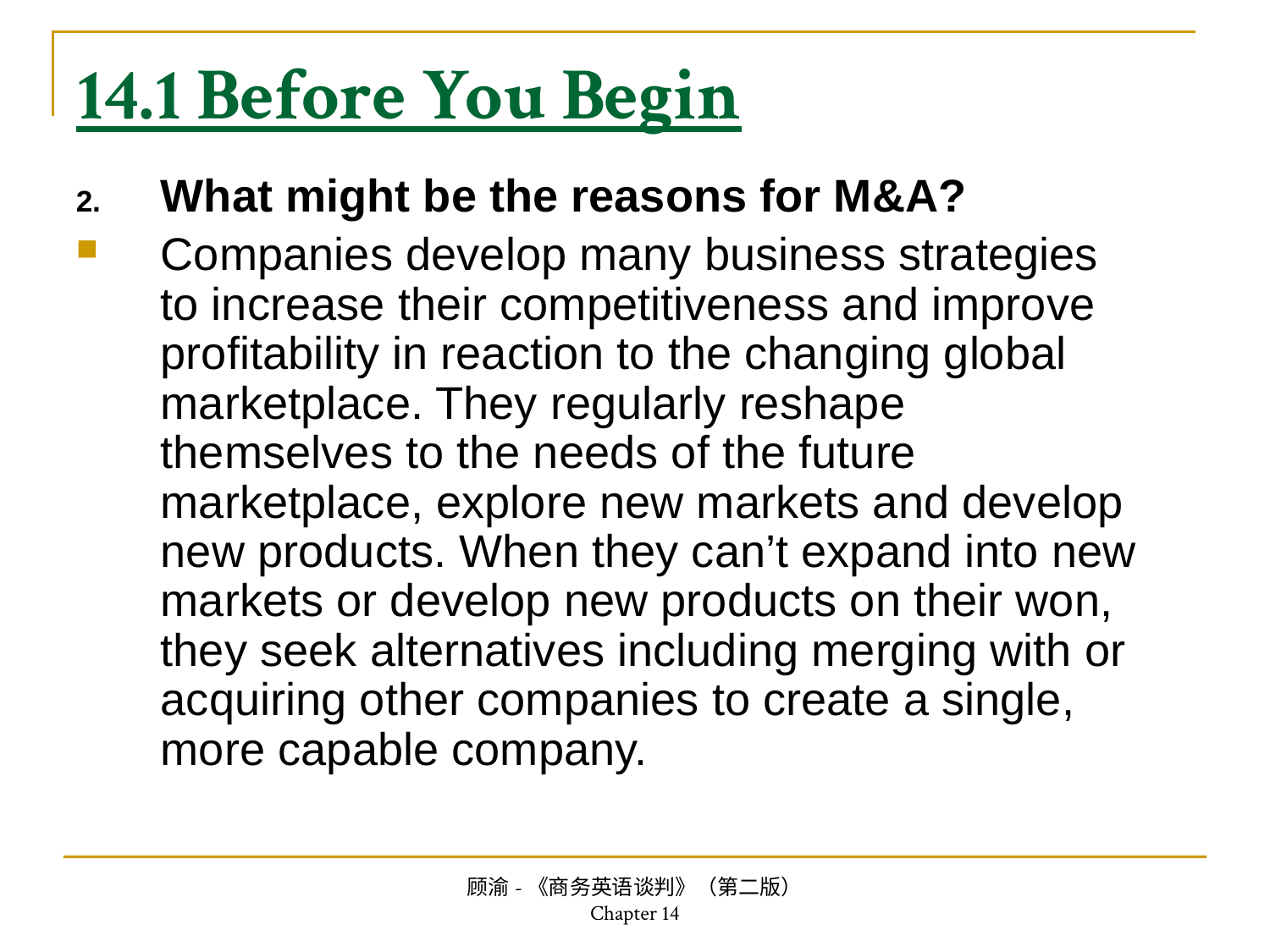

# 14.1 Before You Begin
What might be the reasons for M&A?
Companies develop many business strategies to increase their competitiveness and improve profitability in reaction to the changing global marketplace. They regularly reshape themselves to the needs of the future marketplace, explore new markets and develop new products. When they can’t expand into new markets or develop new products on their won, they seek alternatives including merging with or acquiring other companies to create a single, more capable company.

6
顾渝-《商务英语谈判》（第二版） Chapter 14